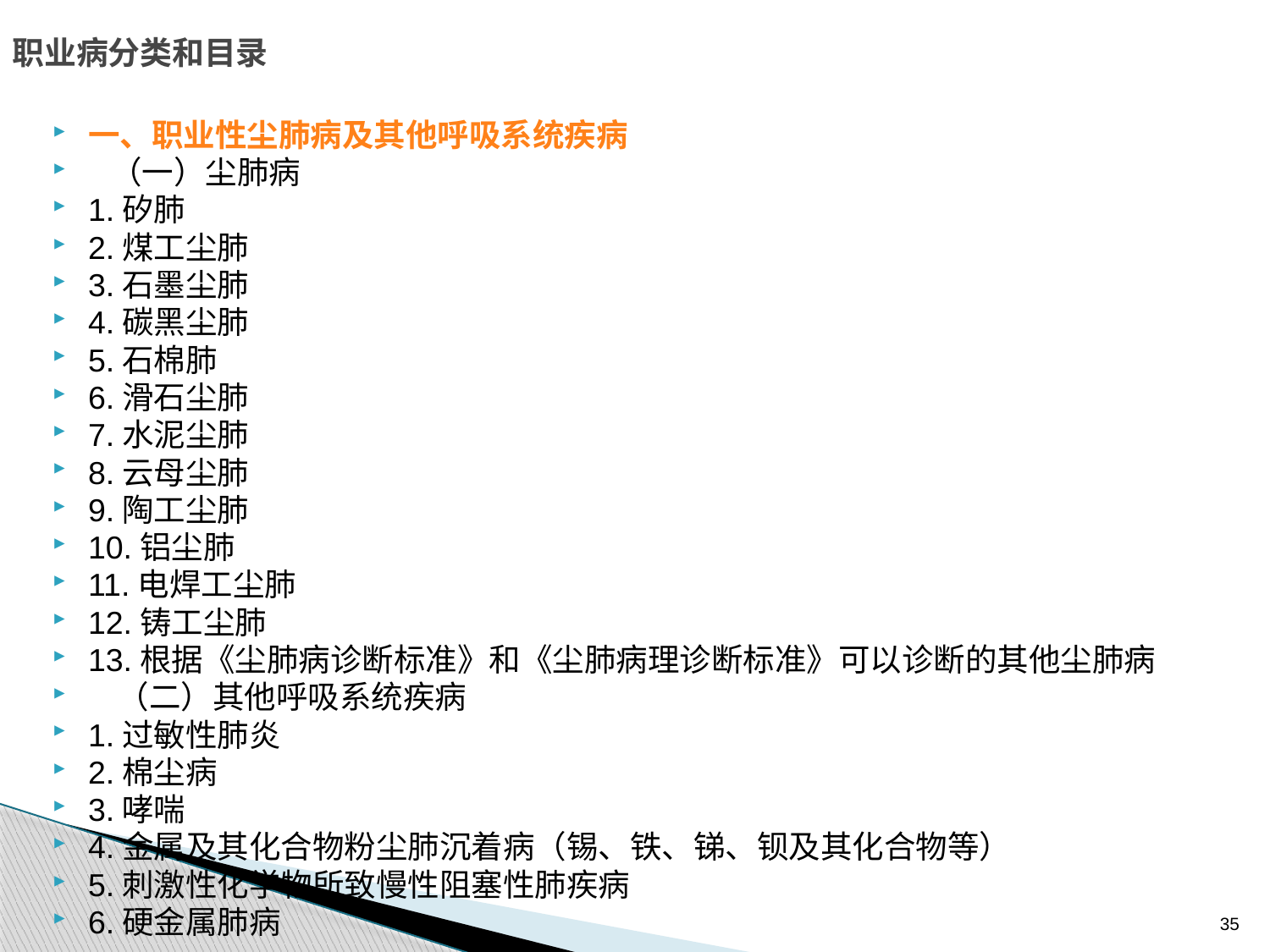

# 职业病分类和目录
一、职业性尘肺病及其他呼吸系统疾病
  （一）尘肺病
1.矽肺
2.煤工尘肺
3.石墨尘肺
4.碳黑尘肺
5.石棉肺
6.滑石尘肺
7.水泥尘肺
8.云母尘肺
9.陶工尘肺
10.铝尘肺
11.电焊工尘肺
12.铸工尘肺
13.根据《尘肺病诊断标准》和《尘肺病理诊断标准》可以诊断的其他尘肺病
   （二）其他呼吸系统疾病
1.过敏性肺炎
2.棉尘病
3.哮喘
4.金属及其化合物粉尘肺沉着病（锡、铁、锑、钡及其化合物等）
5.刺激性化学物所致慢性阻塞性肺疾病
6.硬金属肺病
35